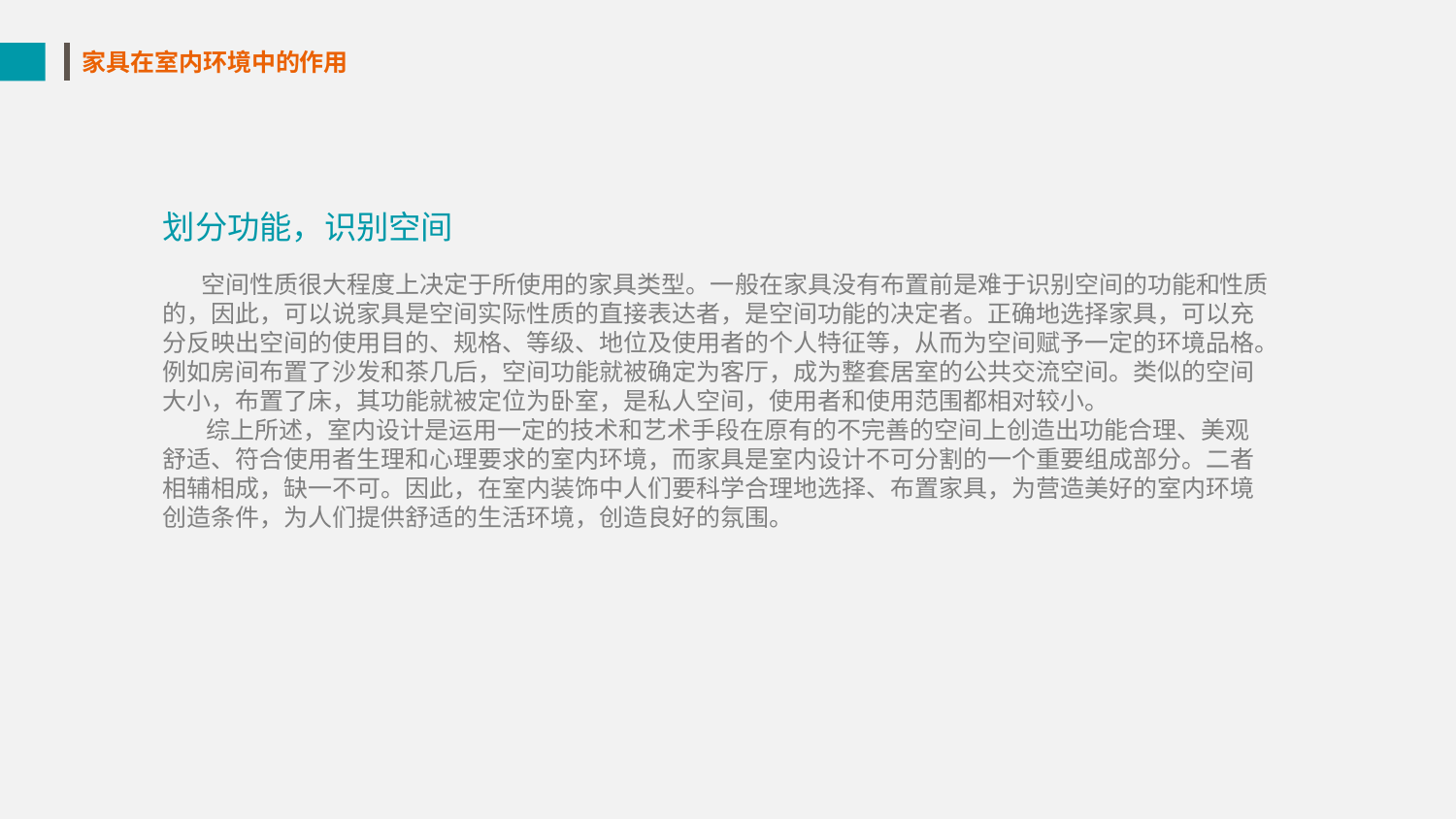

家具在室内环境中的作用

划分功能，识别空间

      空间性质很大程度上决定于所使用的家具类型。一般在家具没有布置前是难于识别空间的功能和性质的，因此，可以说家具是空间实际性质的直接表达者，是空间功能的决定者。正确地选择家具，可以充分反映出空间的使用目的、规格、等级、地位及使用者的个人特征等，从而为空间赋予一定的环境品格。例如房间布置了沙发和茶几后，空间功能就被确定为客厅，成为整套居室的公共交流空间。类似的空间大小，布置了床，其功能就被定位为卧室，是私人空间，使用者和使用范围都相对较小。
       综上所述，室内设计是运用一定的技术和艺术手段在原有的不完善的空间上创造出功能合理、美观舒适、符合使用者生理和心理要求的室内环境，而家具是室内设计不可分割的一个重要组成部分。二者相辅相成，缺一不可。因此，在室内装饰中人们要科学合理地选择、布置家具，为营造美好的室内环境创造条件，为人们提供舒适的生活环境，创造良好的氛围。